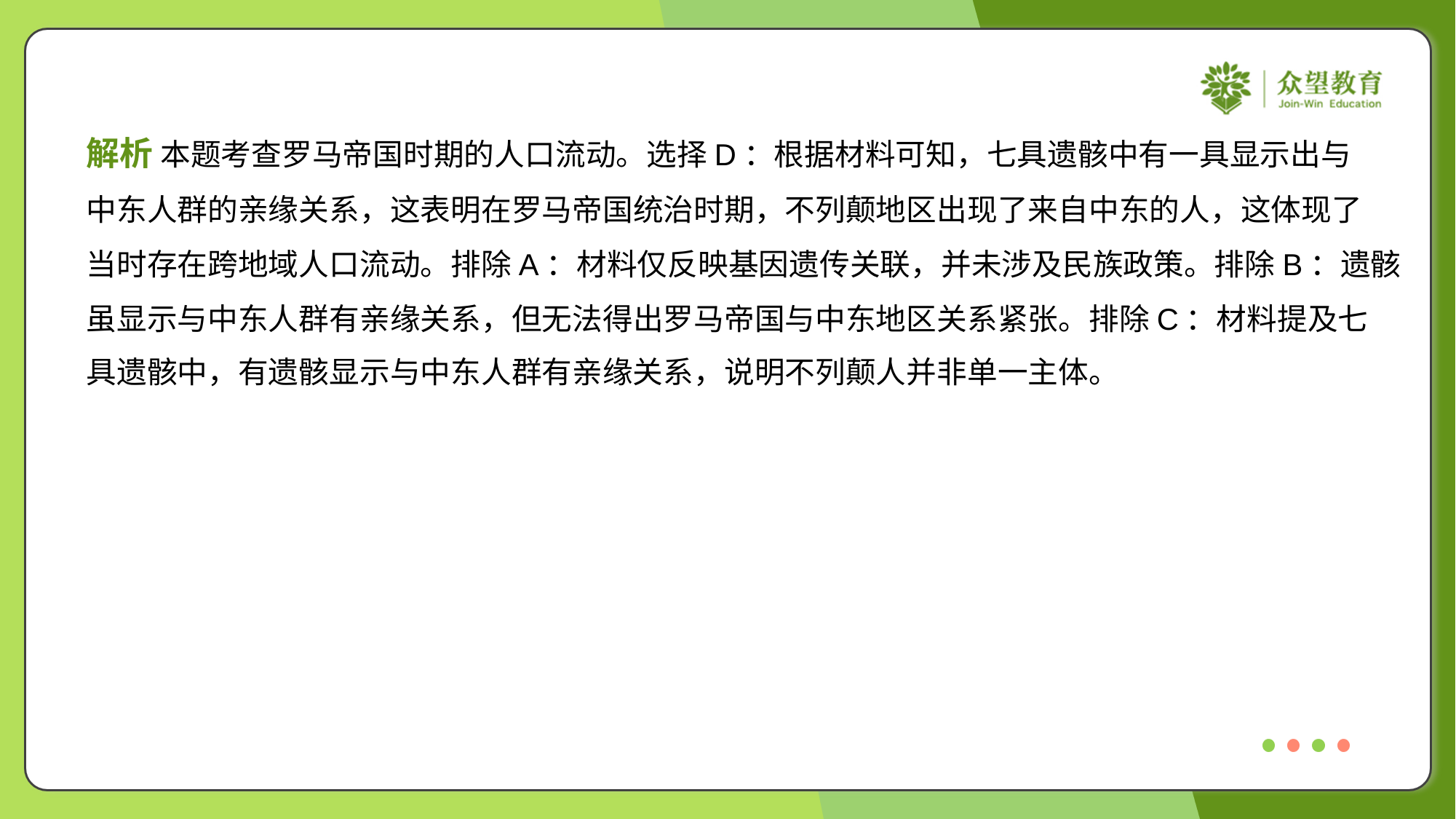

解析 本题考查罗马帝国时期的人口流动。选择D：根据材料可知，七具遗骸中有一具显示出与
中东人群的亲缘关系，这表明在罗马帝国统治时期，不列颠地区出现了来自中东的人，这体现了
当时存在跨地域人口流动。排除A：材料仅反映基因遗传关联，并未涉及民族政策。排除B：遗骸
虽显示与中东人群有亲缘关系，但无法得出罗马帝国与中东地区关系紧张。排除C：材料提及七
具遗骸中，有遗骸显示与中东人群有亲缘关系，说明不列颠人并非单一主体。